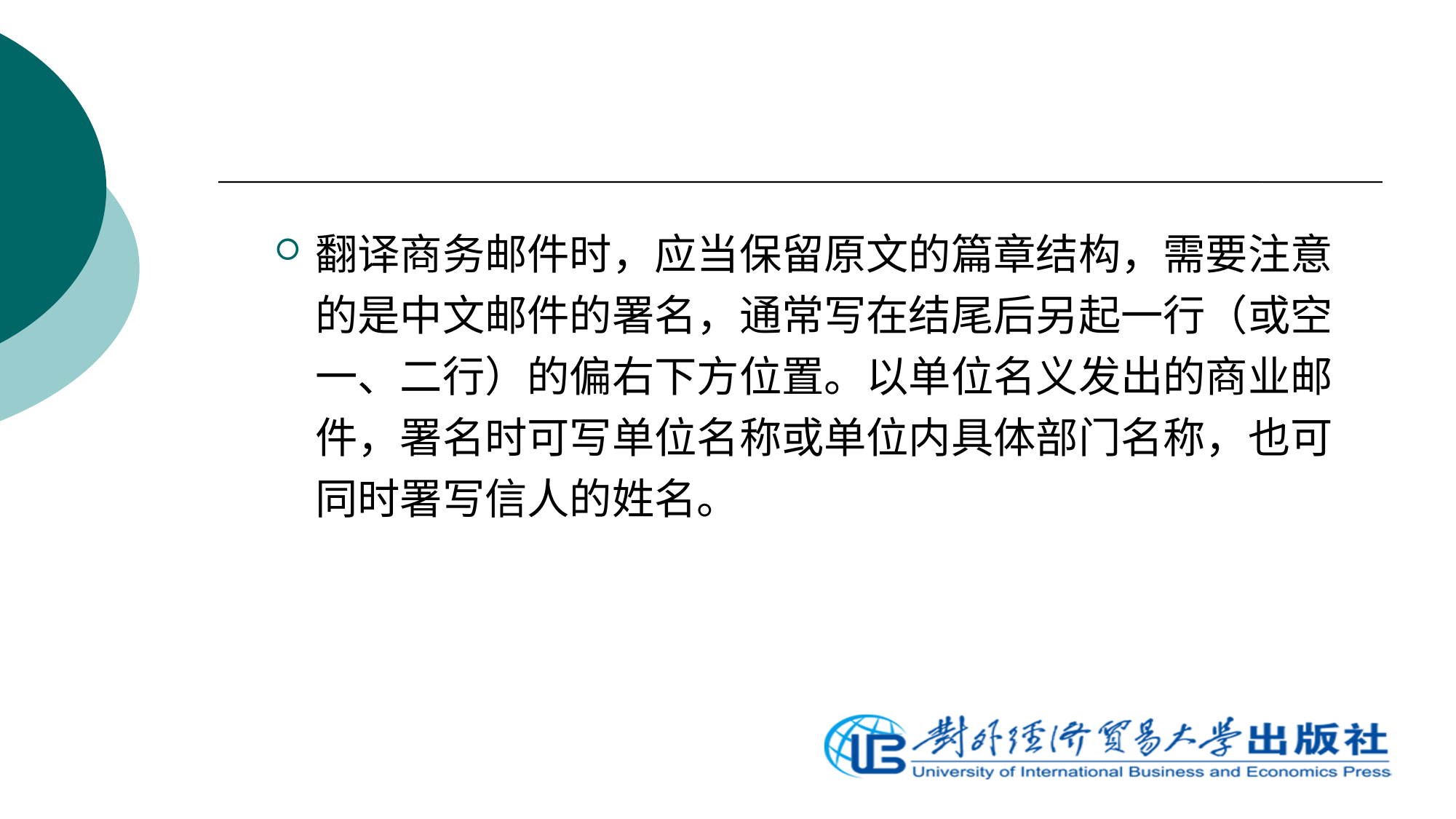

翻译商务邮件时，应当保留原文的篇章结构，需要注意的是中文邮件的署名，通常写在结尾后另起一行（或空一、二行）的偏右下方位置。以单位名义发出的商业邮件，署名时可写单位名称或单位内具体部门名称，也可同时署写信人的姓名。